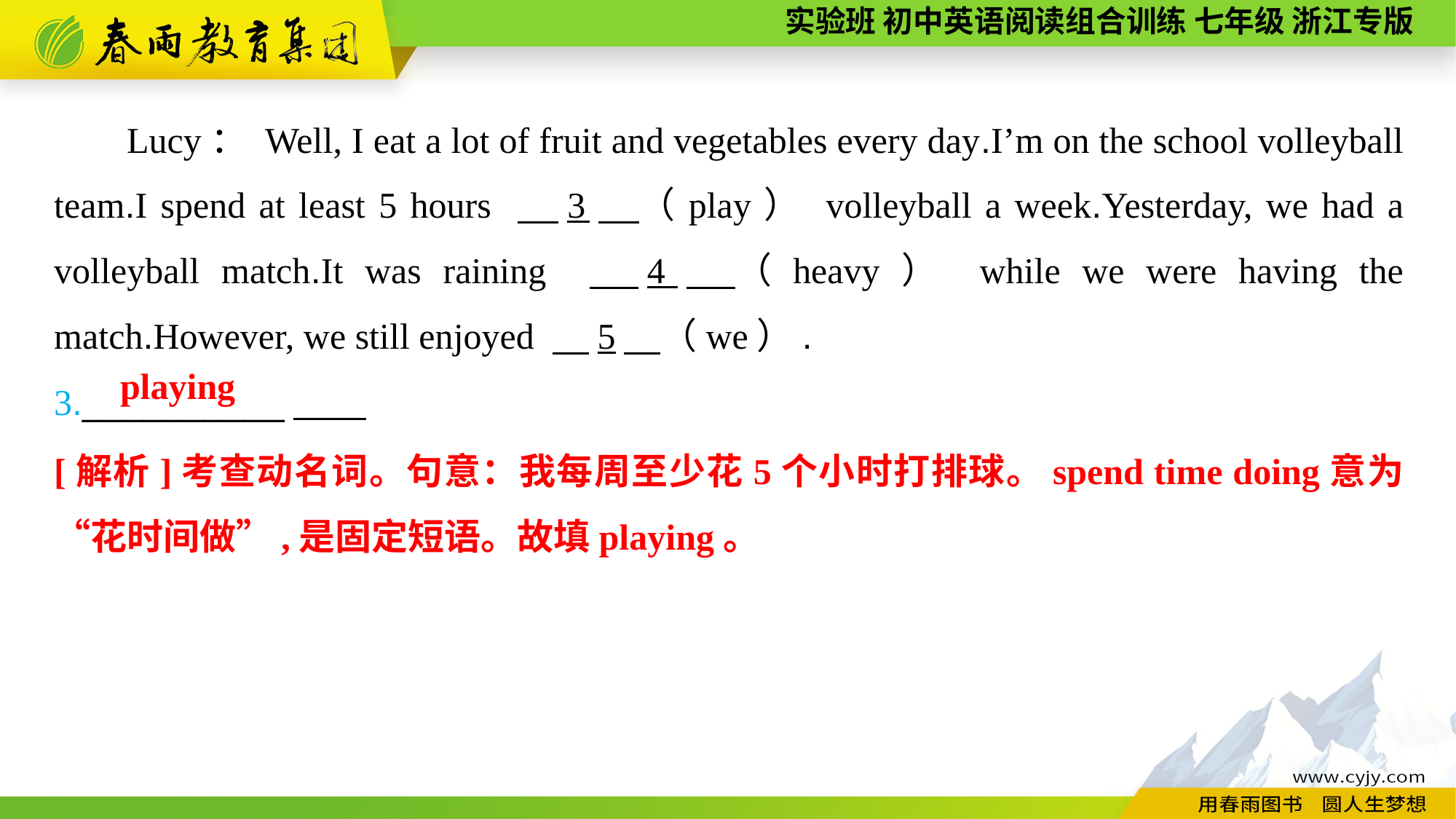

Lucy： Well, I eat a lot of fruit and vegetables every day.I’m on the school volleyball team.I spend at least 5 hours 　3　（play） volleyball a week.Yesterday, we had a volleyball match.It was raining 　4　（heavy） while we were having the match.However, we still enjoyed 　5　（we）.
3.__________
playing
[解析]考查动名词。句意：我每周至少花5个小时打排球。spend time doing意为“花时间做”,是固定短语。故填playing。